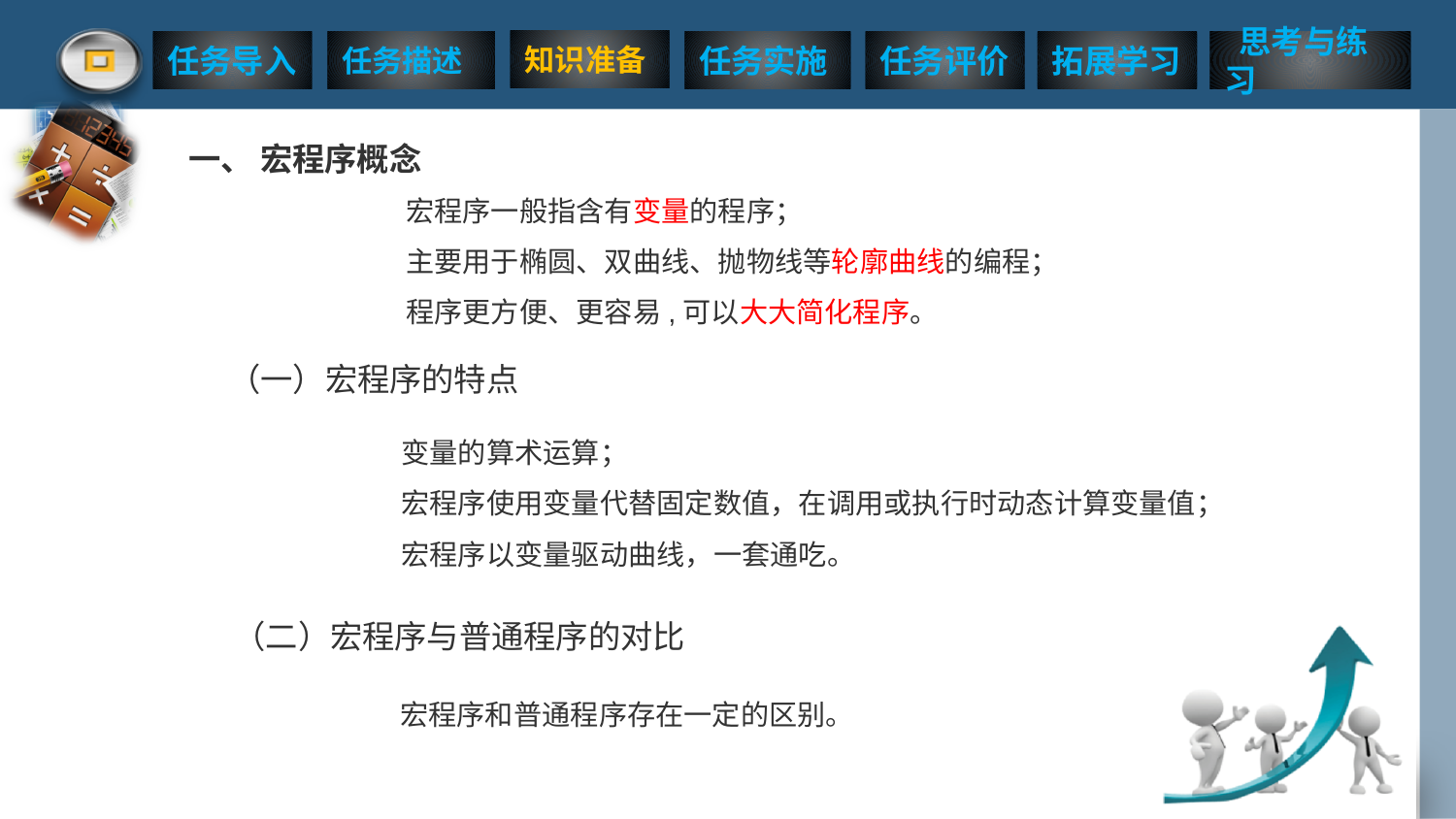

一、 宏程序概念
宏程序一般指含有变量的程序；
主要用于椭圆、双曲线、抛物线等轮廓曲线的编程；
程序更方便、更容易,可以大大简化程序。
（一）宏程序的特点
变量的算术运算；
宏程序使用变量代替固定数值，在调用或执行时动态计算变量值；
宏程序以变量驱动曲线，一套通吃。
（二）宏程序与普通程序的对比
宏程序和普通程序存在一定的区别。